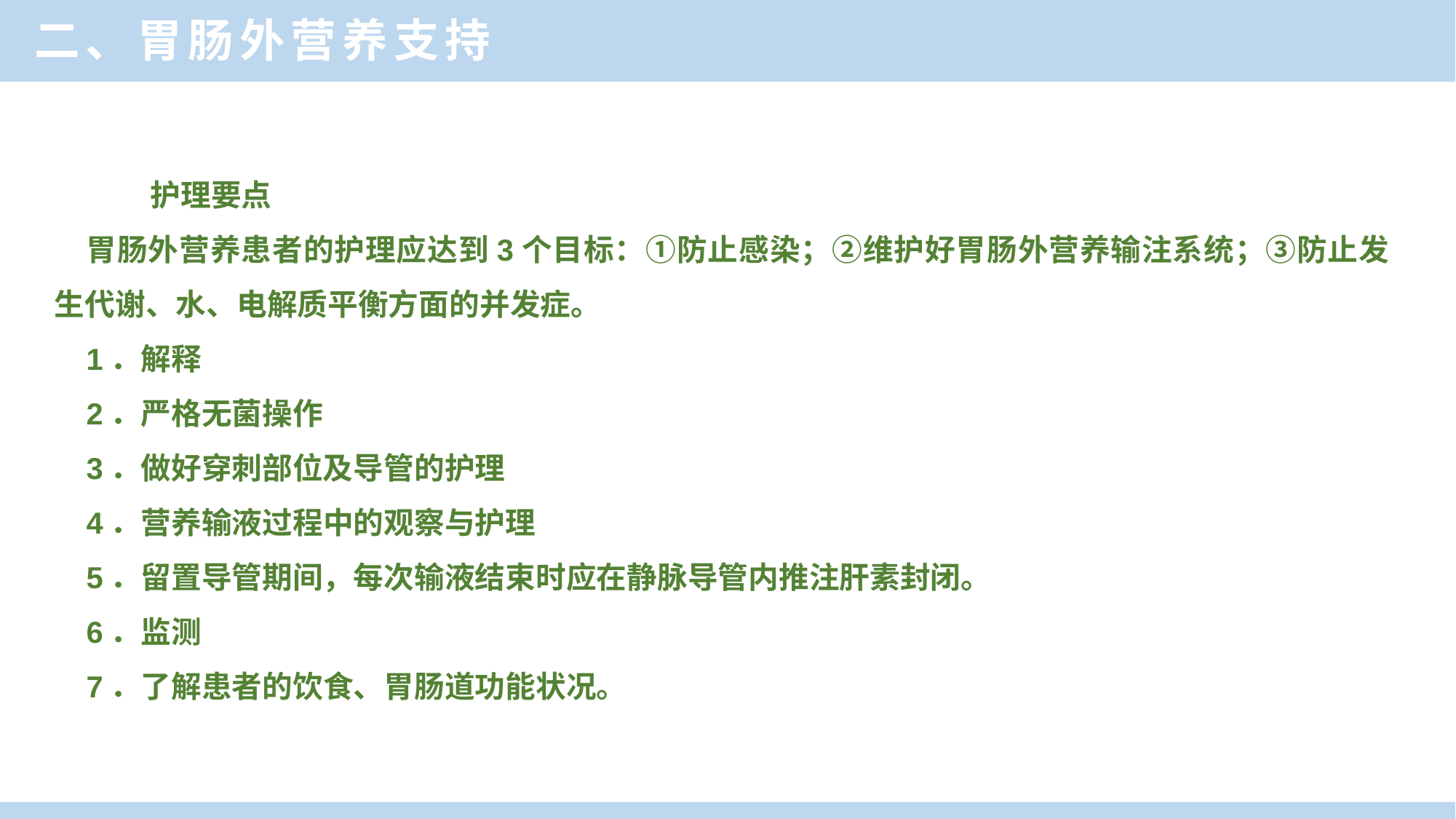

二、胃肠外营养支持
        护理要点
胃肠外营养患者的护理应达到3个目标：①防止感染；②维护好胃肠外营养输注系统；③防止发生代谢、水、电解质平衡方面的并发症。
1．解释
2．严格无菌操作
3．做好穿刺部位及导管的护理
4．营养输液过程中的观察与护理
5．留置导管期间，每次输液结束时应在静脉导管内推注肝素封闭。
6．监测
7．了解患者的饮食、胃肠道功能状况。